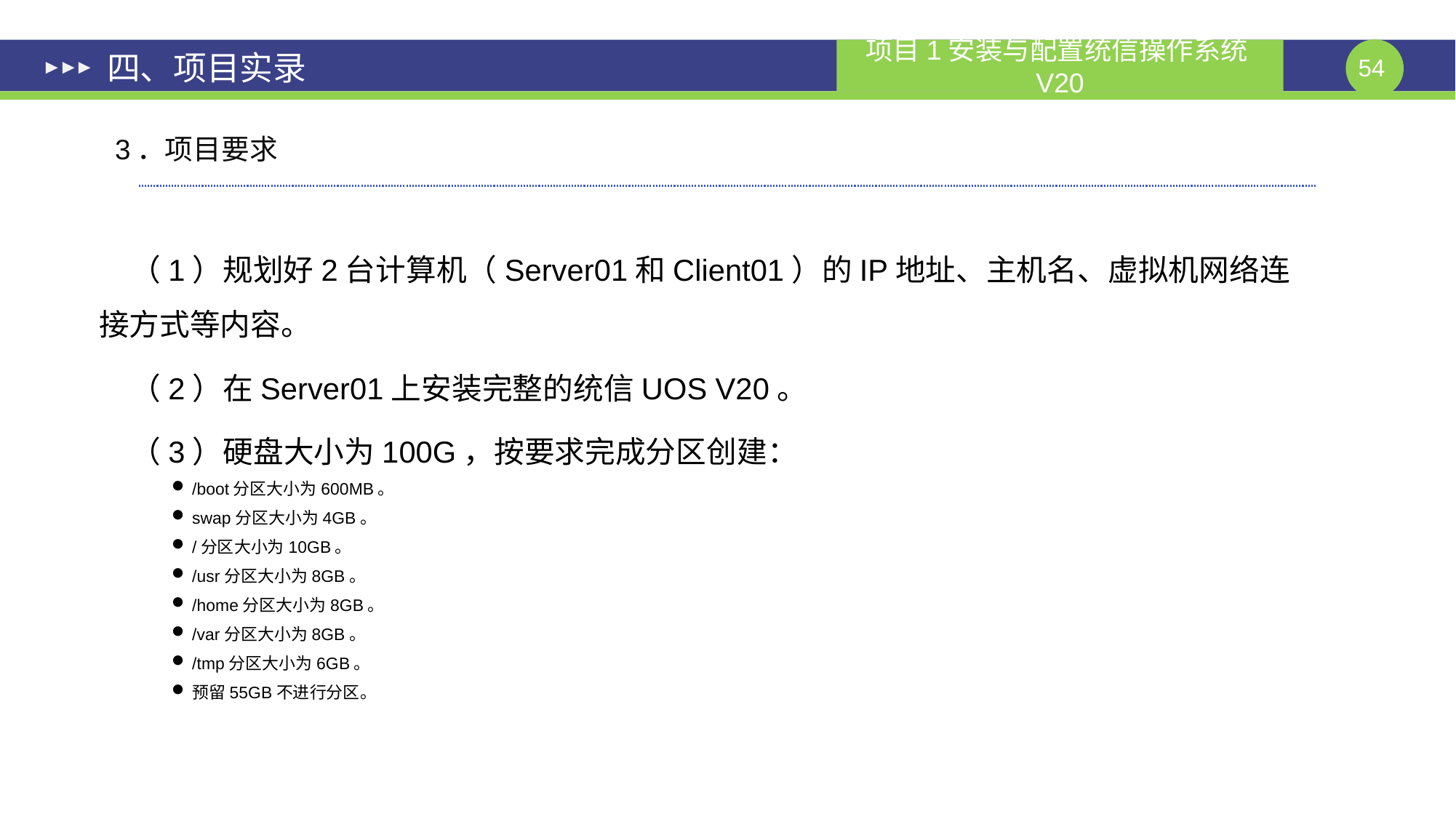

# 四、项目实录
3．项目要求

（1）规划好2台计算机（Server01和Client01）的IP地址、主机名、虚拟机网络连接方式等内容。
（2）在Server01上安装完整的统信UOS V20。
（3）硬盘大小为100G，按要求完成分区创建：
/boot分区大小为600MB。
swap分区大小为4GB。
/分区大小为10GB。
/usr分区大小为8GB。
/home分区大小为8GB。
/var分区大小为8GB。
/tmp分区大小为6GB。
预留55GB不进行分区。